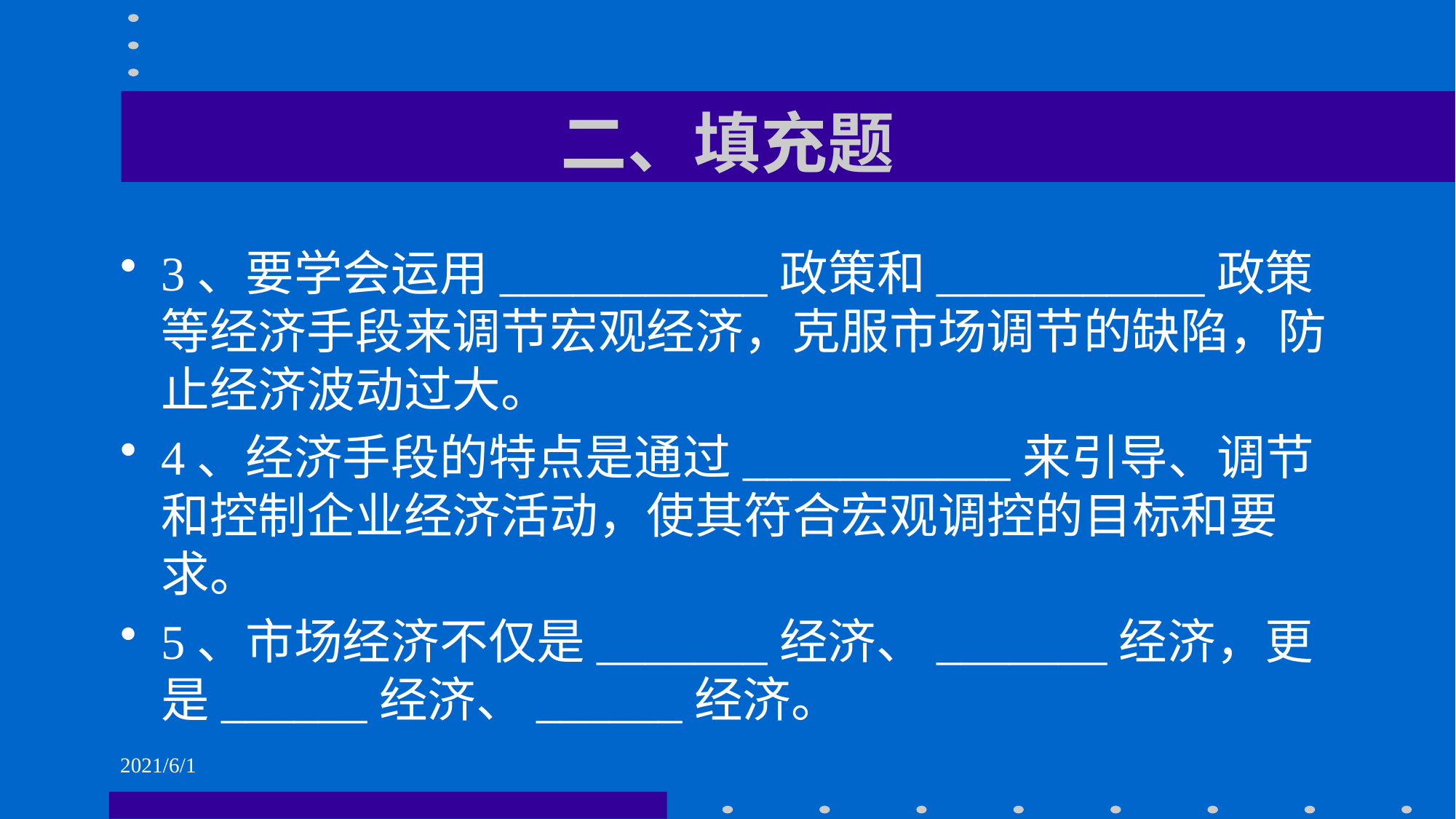

# 二、填充题
3、要学会运用___________政策和___________政策等经济手段来调节宏观经济，克服市场调节的缺陷，防止经济波动过大。
4、经济手段的特点是通过___________来引导、调节和控制企业经济活动，使其符合宏观调控的目标和要求。
5、市场经济不仅是_______经济、_______经济，更是______经济、______经济。
2021/6/1